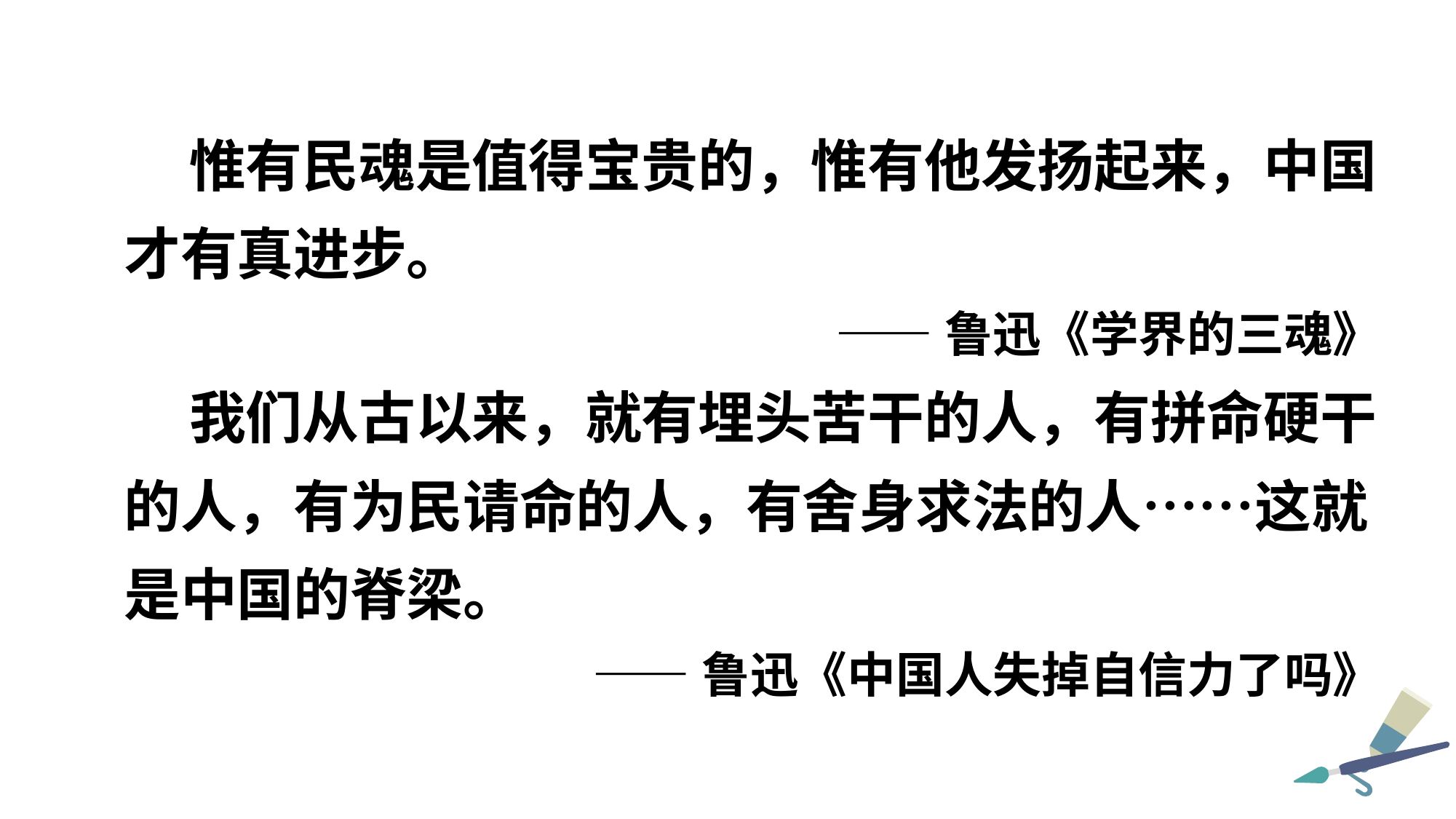

惟有民魂是值得宝贵的，惟有他发扬起来，中国才有真进步。
——鲁迅《学界的三魂》
    我们从古以来，就有埋头苦干的人，有拼命硬干的人，有为民请命的人，有舍身求法的人……这就是中国的脊梁。
——鲁迅《中国人失掉自信力了吗》